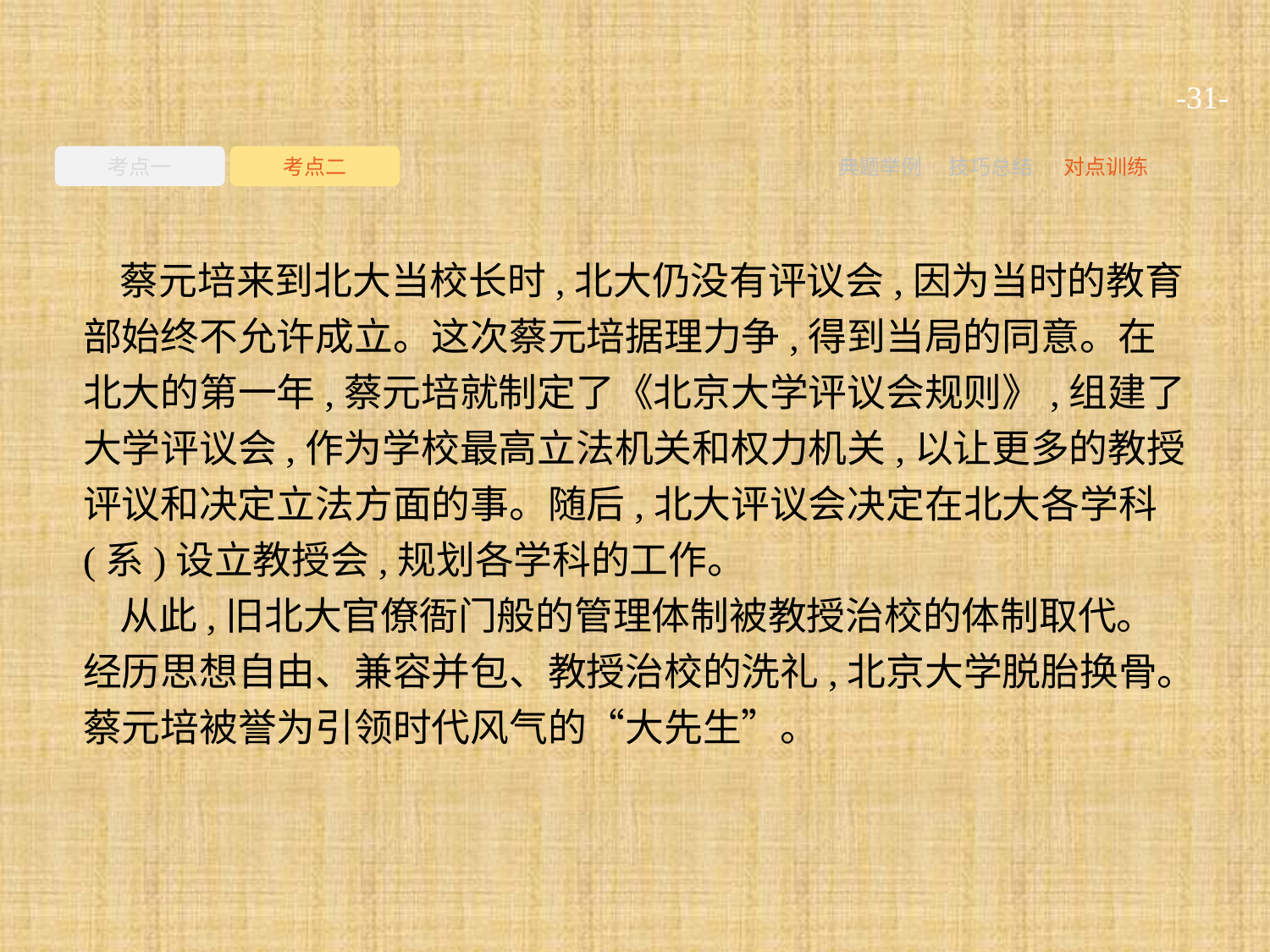

-31-
考点一
考点二
典题举例
技巧总结
对点训练
蔡元培来到北大当校长时,北大仍没有评议会,因为当时的教育部始终不允许成立。这次蔡元培据理力争,得到当局的同意。在北大的第一年,蔡元培就制定了《北京大学评议会规则》,组建了大学评议会,作为学校最高立法机关和权力机关,以让更多的教授评议和决定立法方面的事。随后,北大评议会决定在北大各学科(系)设立教授会,规划各学科的工作。
从此,旧北大官僚衙门般的管理体制被教授治校的体制取代。经历思想自由、兼容并包、教授治校的洗礼,北京大学脱胎换骨。蔡元培被誉为引领时代风气的“大先生”。